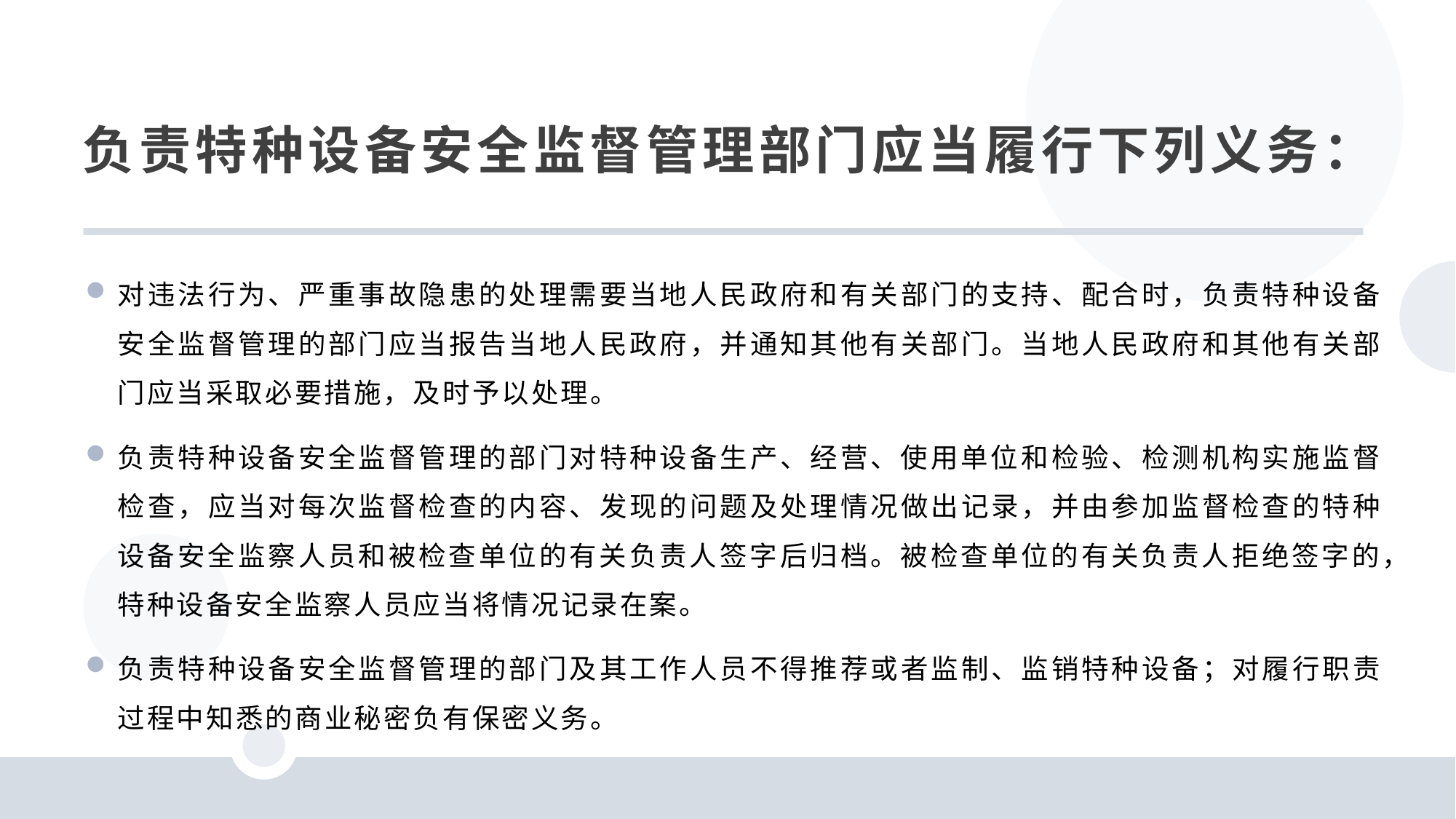

负责特种设备安全监督管理部门应当履行下列义务：

对违法行为、严重事故隐患的处理需要当地人民政府和有关部门的支持、配合时，负责特种设备安全监督管理的部门应当报告当地人民政府，并通知其他有关部门。当地人民政府和其他有关部门应当采取必要措施，及时予以处理。
负责特种设备安全监督管理的部门对特种设备生产、经营、使用单位和检验、检测机构实施监督检查，应当对每次监督检查的内容、发现的问题及处理情况做出记录，并由参加监督检查的特种设备安全监察人员和被检查单位的有关负责人签字后归档。被检查单位的有关负责人拒绝签字的，特种设备安全监察人员应当将情况记录在案。
负责特种设备安全监督管理的部门及其工作人员不得推荐或者监制、监销特种设备；对履行职责过程中知悉的商业秘密负有保密义务。